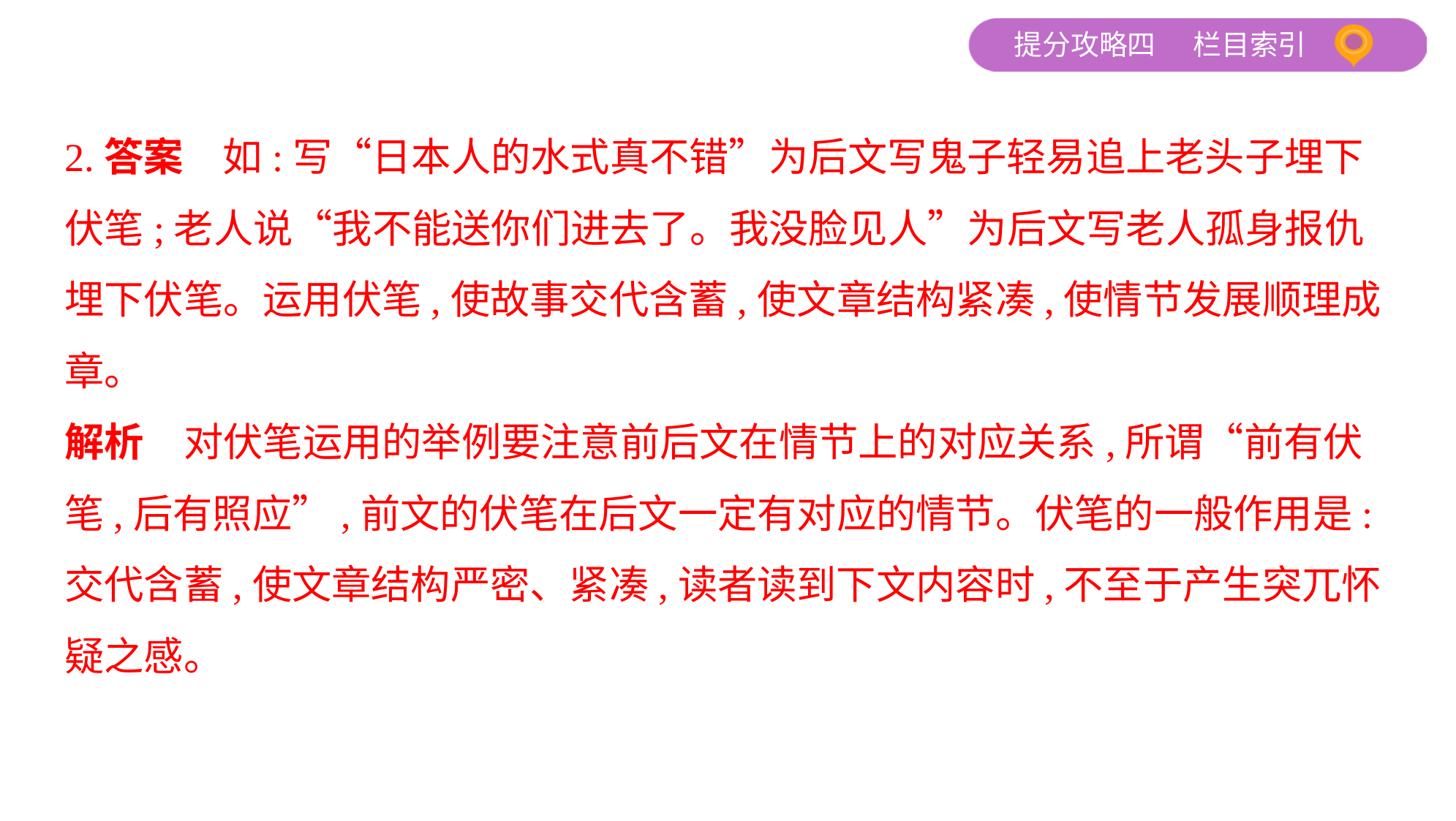

2.答案　如:写“日本人的水式真不错”为后文写鬼子轻易追上老头子埋下
伏笔;老人说“我不能送你们进去了。我没脸见人”为后文写老人孤身报仇
埋下伏笔。运用伏笔,使故事交代含蓄,使文章结构紧凑,使情节发展顺理成
章。
解析　对伏笔运用的举例要注意前后文在情节上的对应关系,所谓“前有伏
笔,后有照应”,前文的伏笔在后文一定有对应的情节。伏笔的一般作用是:
交代含蓄,使文章结构严密、紧凑,读者读到下文内容时,不至于产生突兀怀
疑之感。